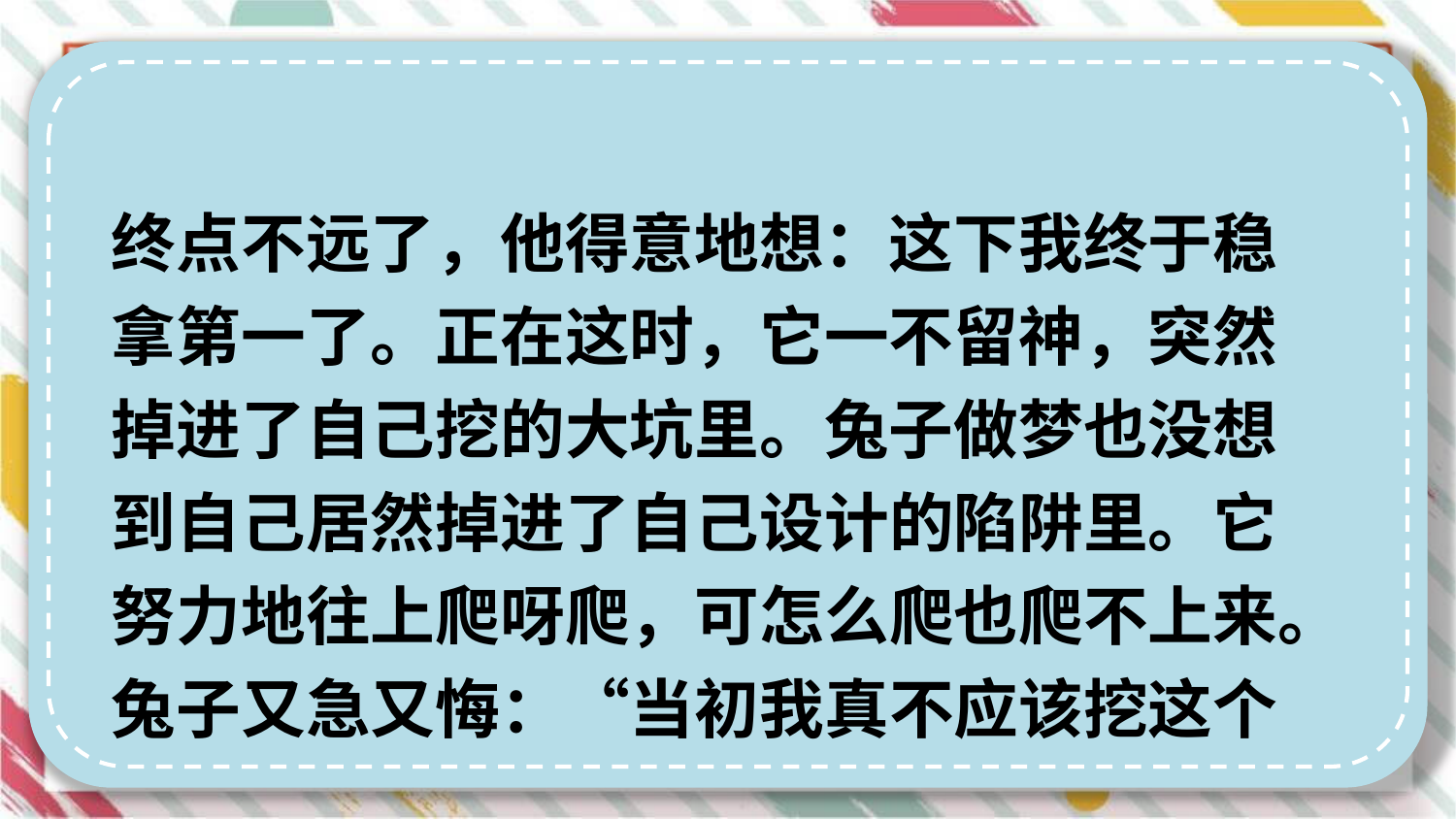

终点不远了，他得意地想：这下我终于稳拿第一了。正在这时，它一不留神，突然掉进了自己挖的大坑里。兔子做梦也没想到自己居然掉进了自己设计的陷阱里。它努力地往上爬呀爬，可怎么爬也爬不上来。兔子又急又悔：“当初我真不应该挖这个